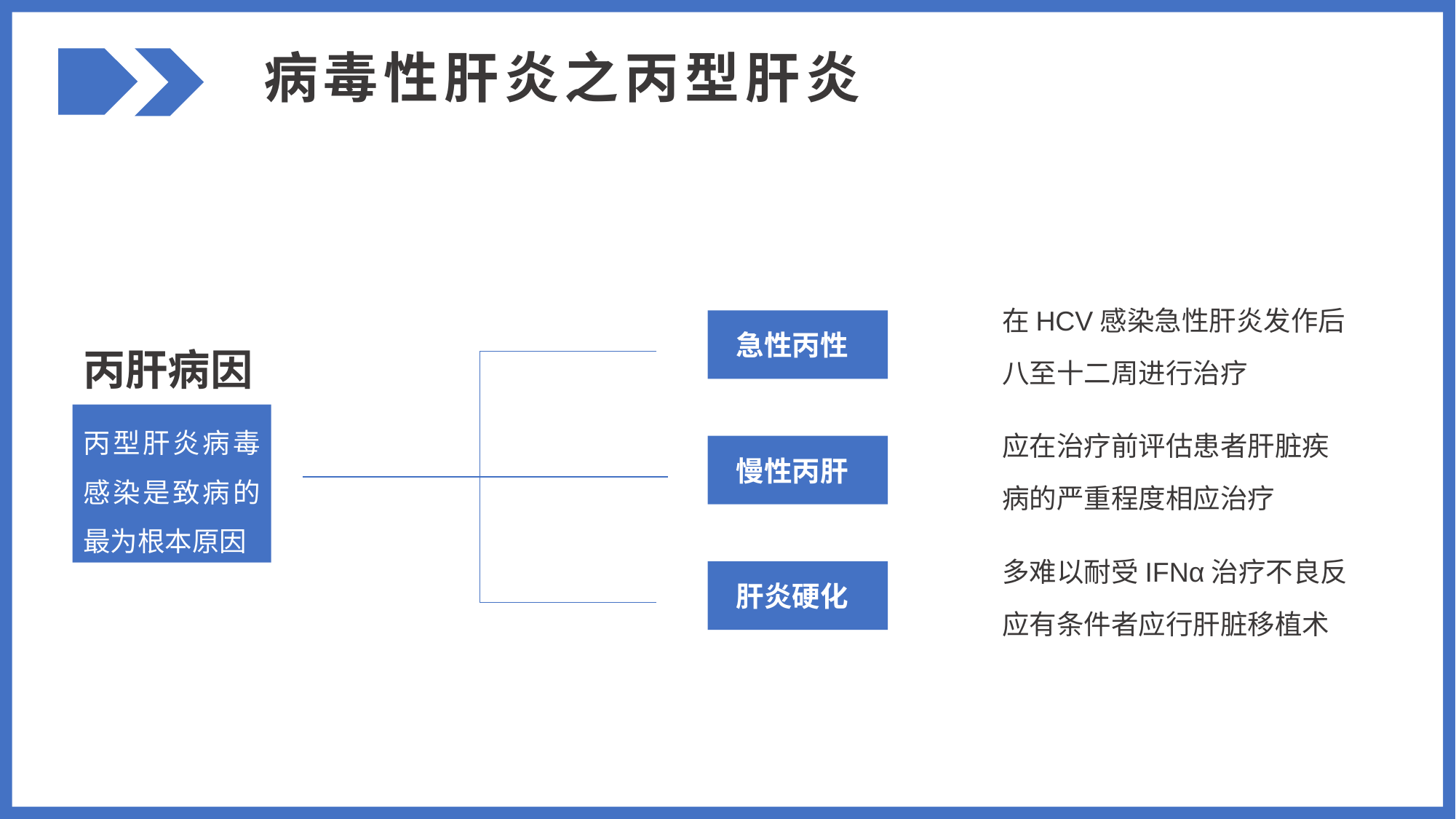

病毒性肝炎之丙型肝炎
在HCV感染急性肝炎发作后八至十二周进行治疗
急性丙性
丙肝病因

丙型肝炎病毒感染是致病的最为根本原因
应在治疗前评估患者肝脏疾病的严重程度相应治疗
慢性丙肝
多难以耐受IFNα治疗不良反应有条件者应行肝脏移植术
肝炎硬化